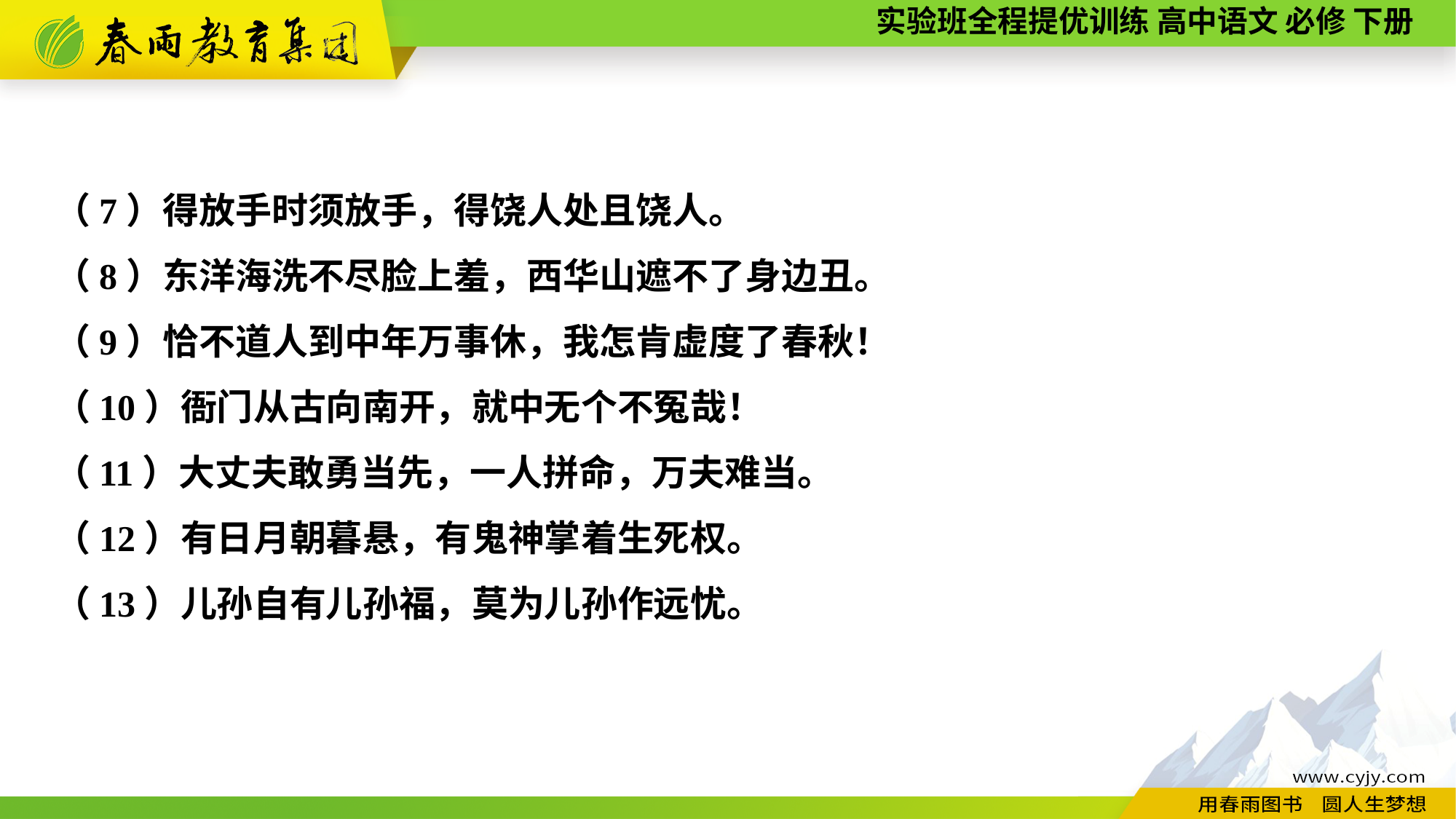

（7）得放手时须放手，得饶人处且饶人。
（8）东洋海洗不尽脸上羞，西华山遮不了身边丑。
（9）恰不道人到中年万事休，我怎肯虚度了春秋！
（10）衙门从古向南开，就中无个不冤哉！
（11）大丈夫敢勇当先，一人拼命，万夫难当。
（12）有日月朝暮悬，有鬼神掌着生死权。
（13）儿孙自有儿孙福，莫为儿孙作远忧。